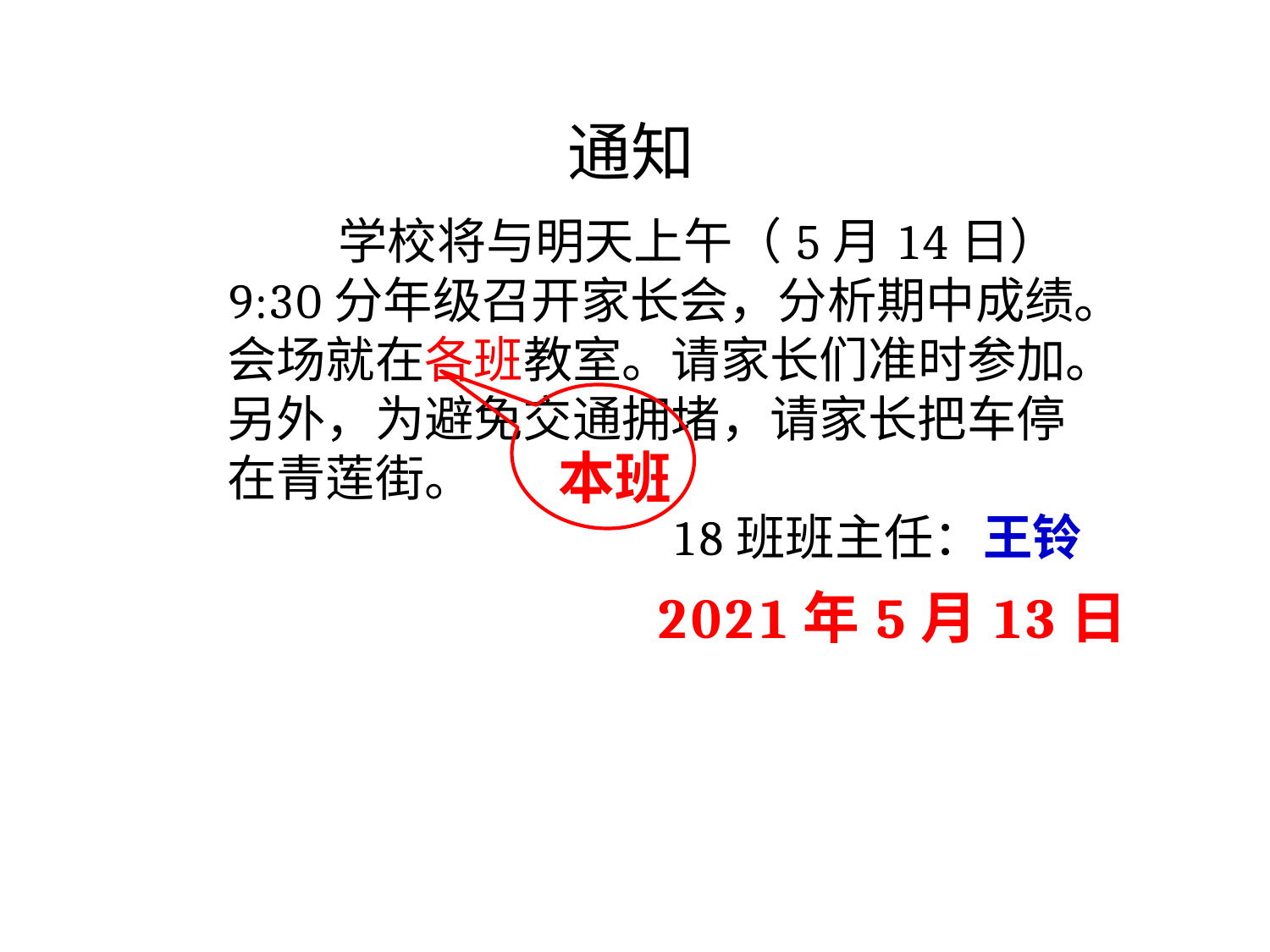

通知

         学校将与明天上午（5月14日）9:30分年级召开家长会，分析期中成绩。会场就在各班教室。请家长们准时参加。另外，为避免交通拥堵，请家长把车停在青莲街。
                                         18班班主任：王铃

本班
2021年5月13日